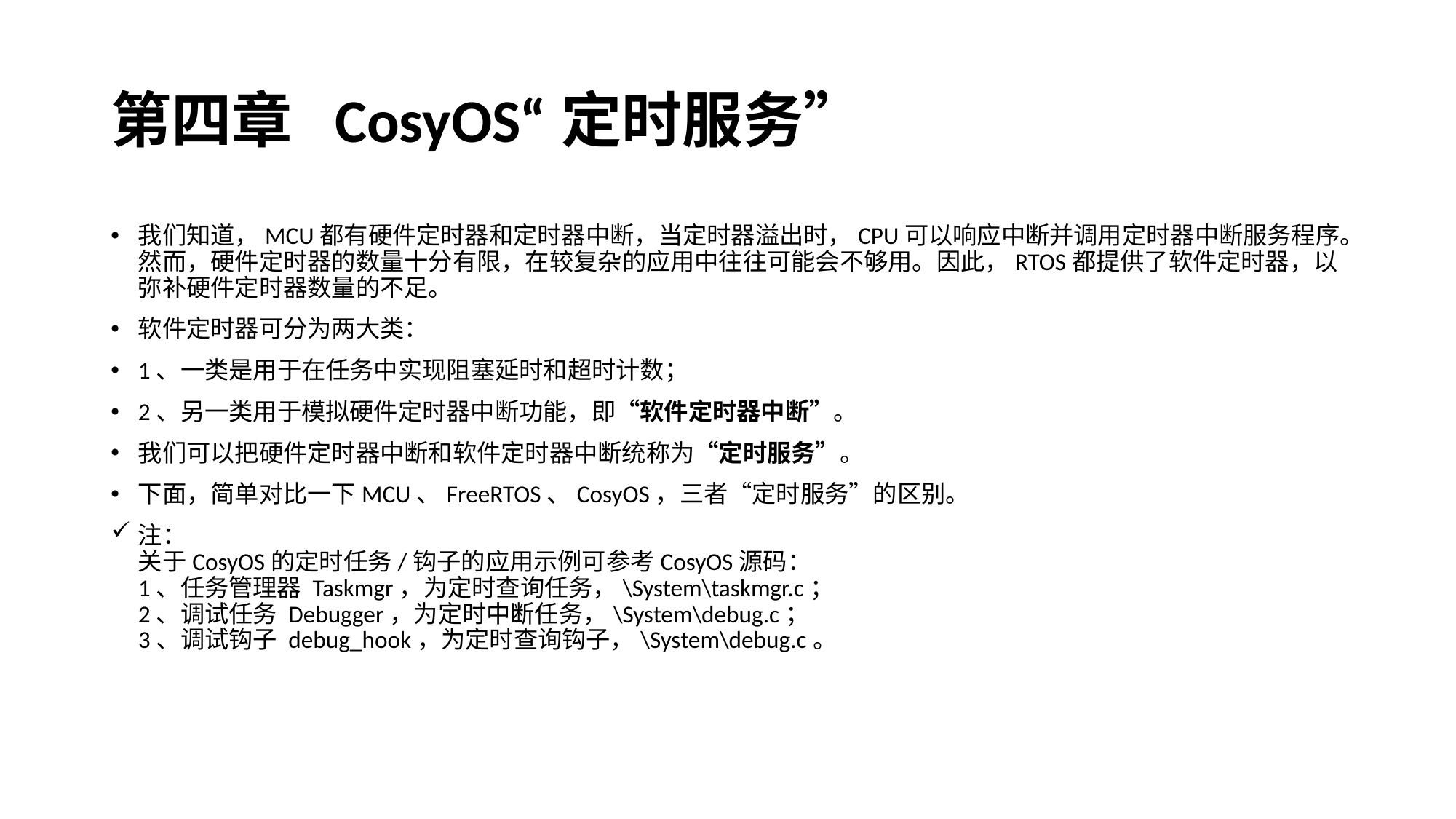

# 第四章  CosyOS“定时服务”
我们知道，MCU都有硬件定时器和定时器中断，当定时器溢出时，CPU可以响应中断并调用定时器中断服务程序。然而，硬件定时器的数量十分有限，在较复杂的应用中往往可能会不够用。因此，RTOS都提供了软件定时器，以弥补硬件定时器数量的不足。
软件定时器可分为两大类：
1、一类是用于在任务中实现阻塞延时和超时计数；
2、另一类用于模拟硬件定时器中断功能，即“软件定时器中断”。
我们可以把硬件定时器中断和软件定时器中断统称为“定时服务”。
下面，简单对比一下MCU、FreeRTOS、CosyOS，三者“定时服务”的区别。
注：
关于CosyOS的定时任务/钩子的应用示例可参考CosyOS源码：
1、任务管理器 Taskmgr，为定时查询任务，\System\taskmgr.c；
2、调试任务 Debugger，为定时中断任务，\System\debug.c；
3、调试钩子 debug_hook，为定时查询钩子，\System\debug.c。